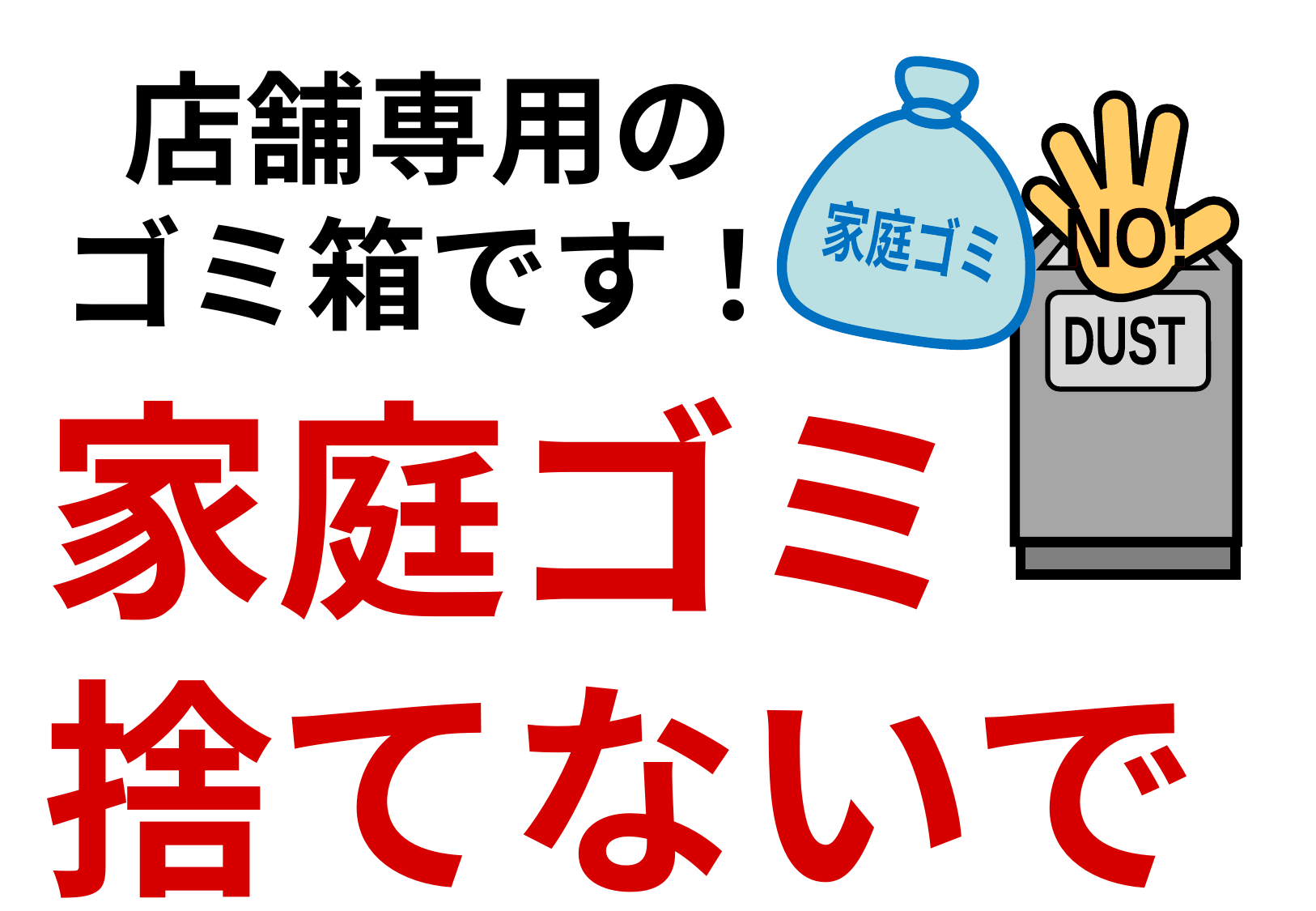

店舗専用の
ゴミ箱です！

家庭ゴミ

NO!
NO!

DUST

家庭ゴミ
捨てないで